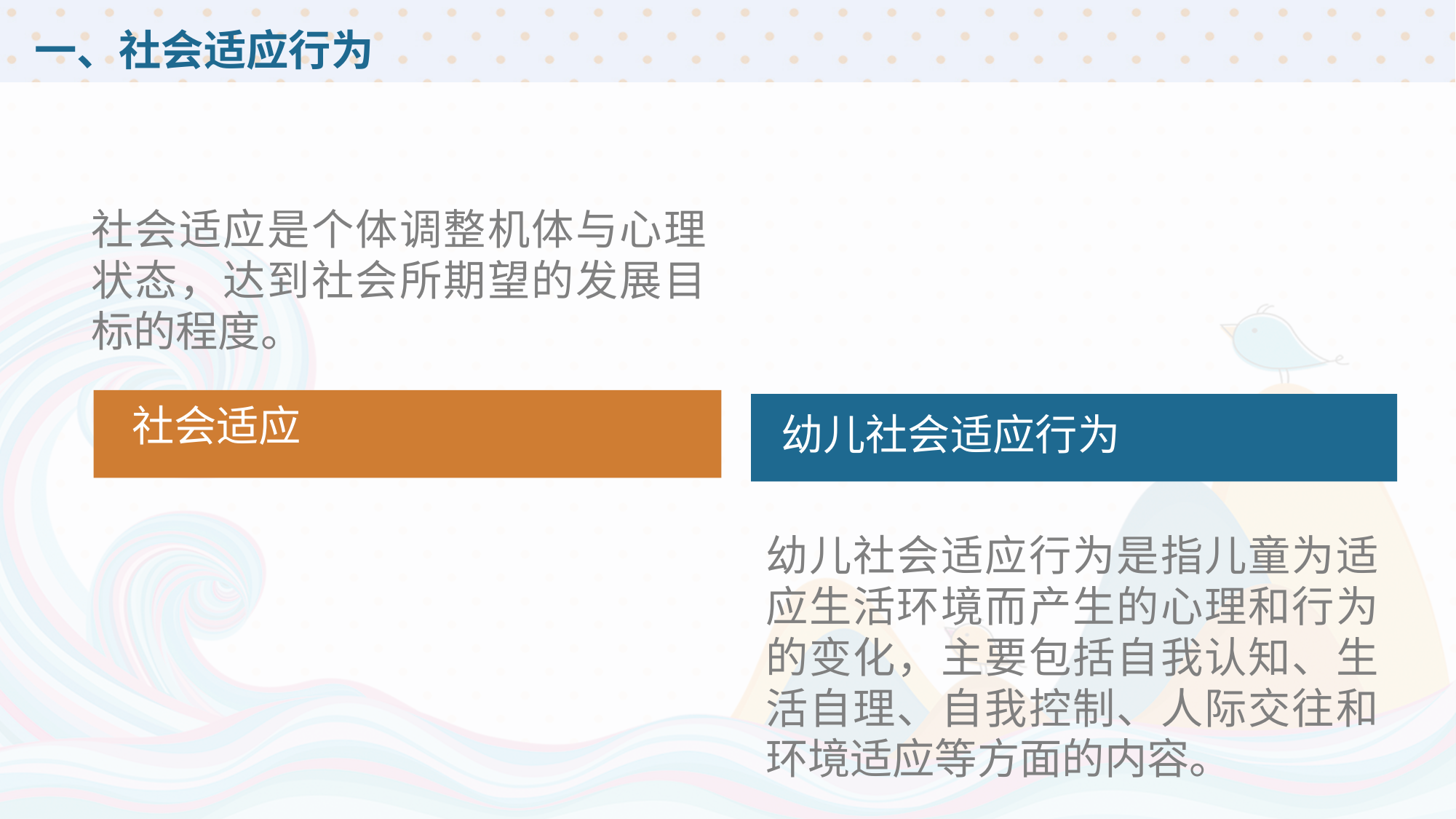

# 一、社会适应行为
社会适应是个体调整机体与心理状态，达到社会所期望的发展目标的程度。

社会适应

幼儿社会适应行为
幼儿社会适应行为是指儿童为适应生活环境而产生的心理和行为的变化，主要包括自我认知、生活自理、自我控制、人际交往和环境适应等方面的内容。